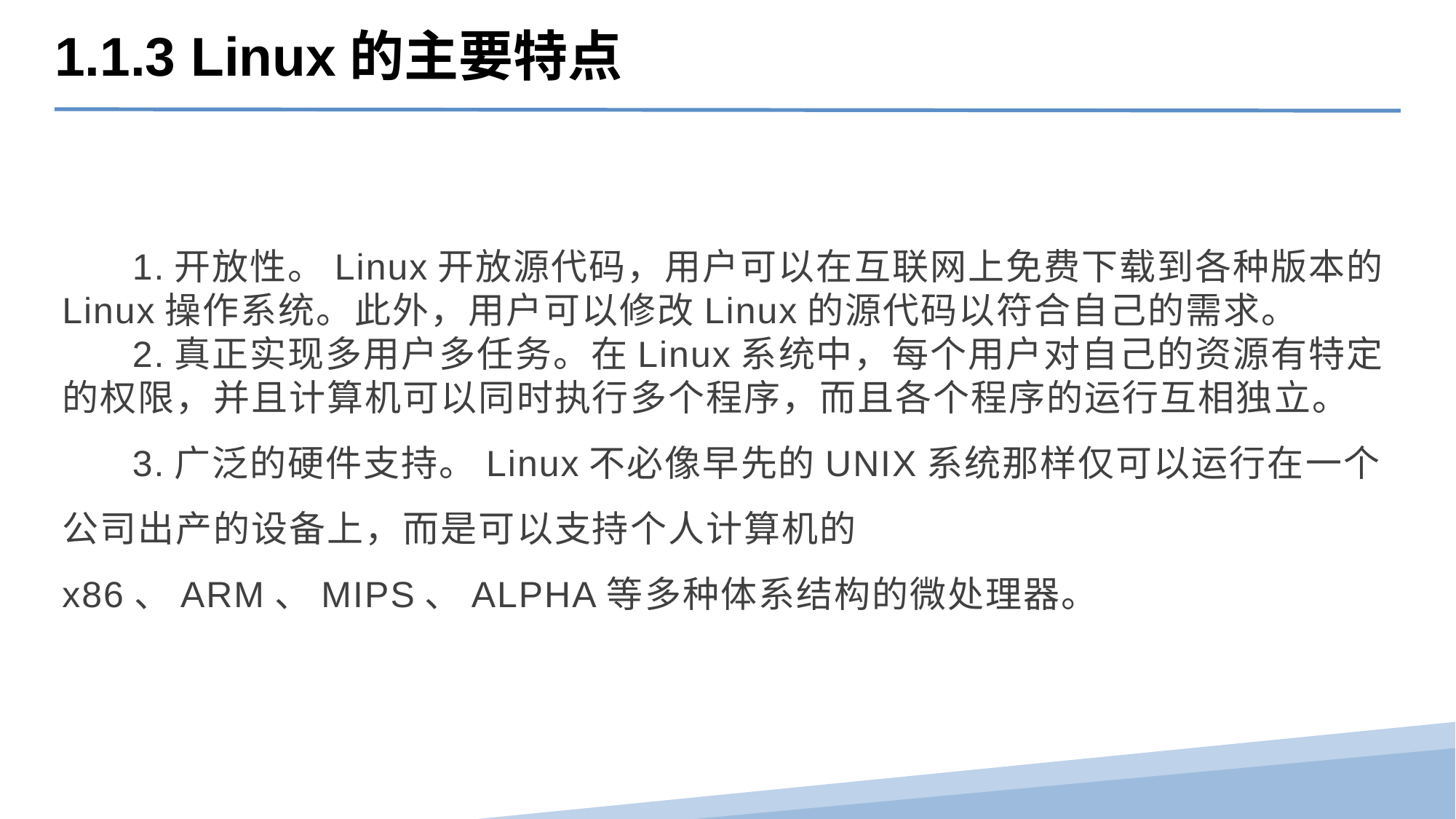

1.1.3 Linux的主要特点
      1.开放性。Linux开放源代码，用户可以在互联网上免费下载到各种版本的Linux操作系统。此外，用户可以修改Linux的源代码以符合自己的需求。
      2.真正实现多用户多任务。在Linux系统中，每个用户对自己的资源有特定的权限，并且计算机可以同时执行多个程序，而且各个程序的运行互相独立。
      3.广泛的硬件支持。Linux不必像早先的UNIX系统那样仅可以运行在一个公司出产的设备上，而是可以支持个人计算机的x86、ARM、MIPS、ALPHA等多种体系结构的微处理器。